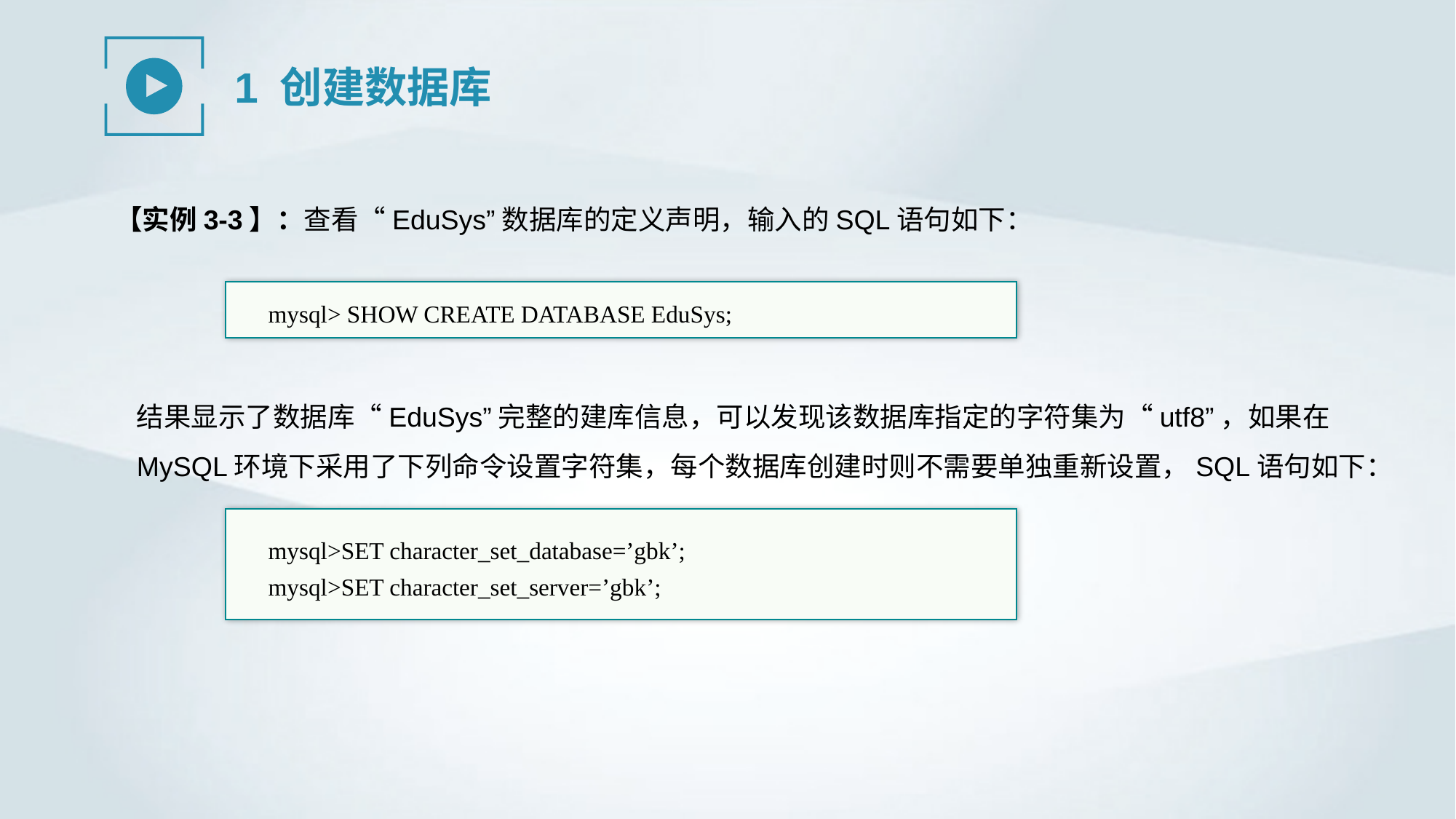

1 创建数据库
【实例3-3】：查看“EduSys”数据库的定义声明，输入的SQL语句如下：
mysql> SHOW CREATE DATABASE EduSys;
结果显示了数据库“EduSys”完整的建库信息，可以发现该数据库指定的字符集为“utf8”，如果在MySQL环境下采用了下列命令设置字符集，每个数据库创建时则不需要单独重新设置，SQL语句如下：
mysql>SET character_set_database=’gbk’;
mysql>SET character_set_server=’gbk’;